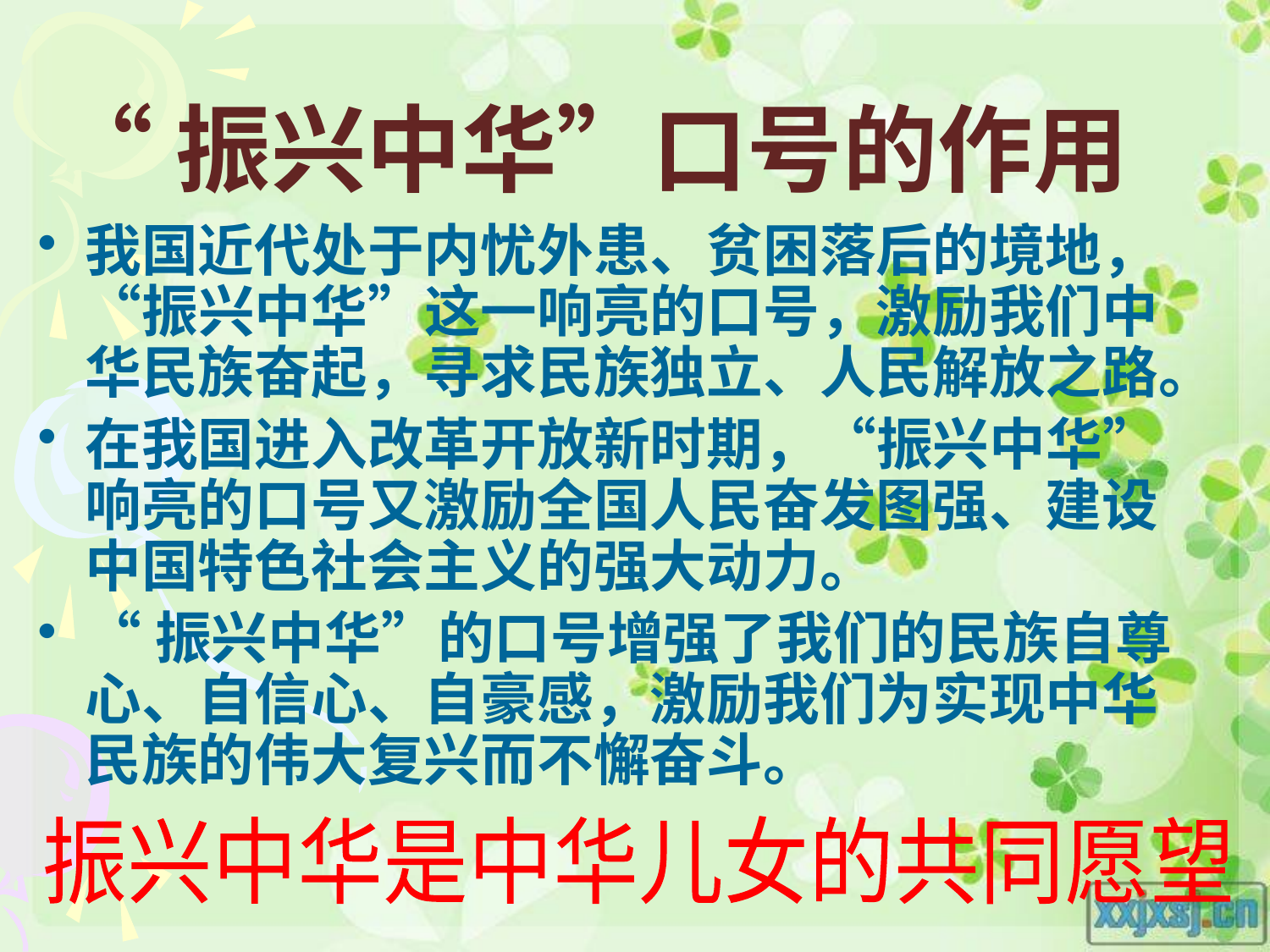

“振兴中华”口号的作用
我国近代处于内忧外患、贫困落后的境地，“振兴中华”这一响亮的口号，激励我们中华民族奋起，寻求民族独立、人民解放之路。
在我国进入改革开放新时期，“振兴中华”响亮的口号又激励全国人民奋发图强、建设中国特色社会主义的强大动力。
“振兴中华”的口号增强了我们的民族自尊心、自信心、自豪感，激励我们为实现中华民族的伟大复兴而不懈奋斗。
振兴中华是中华儿女的共同愿望